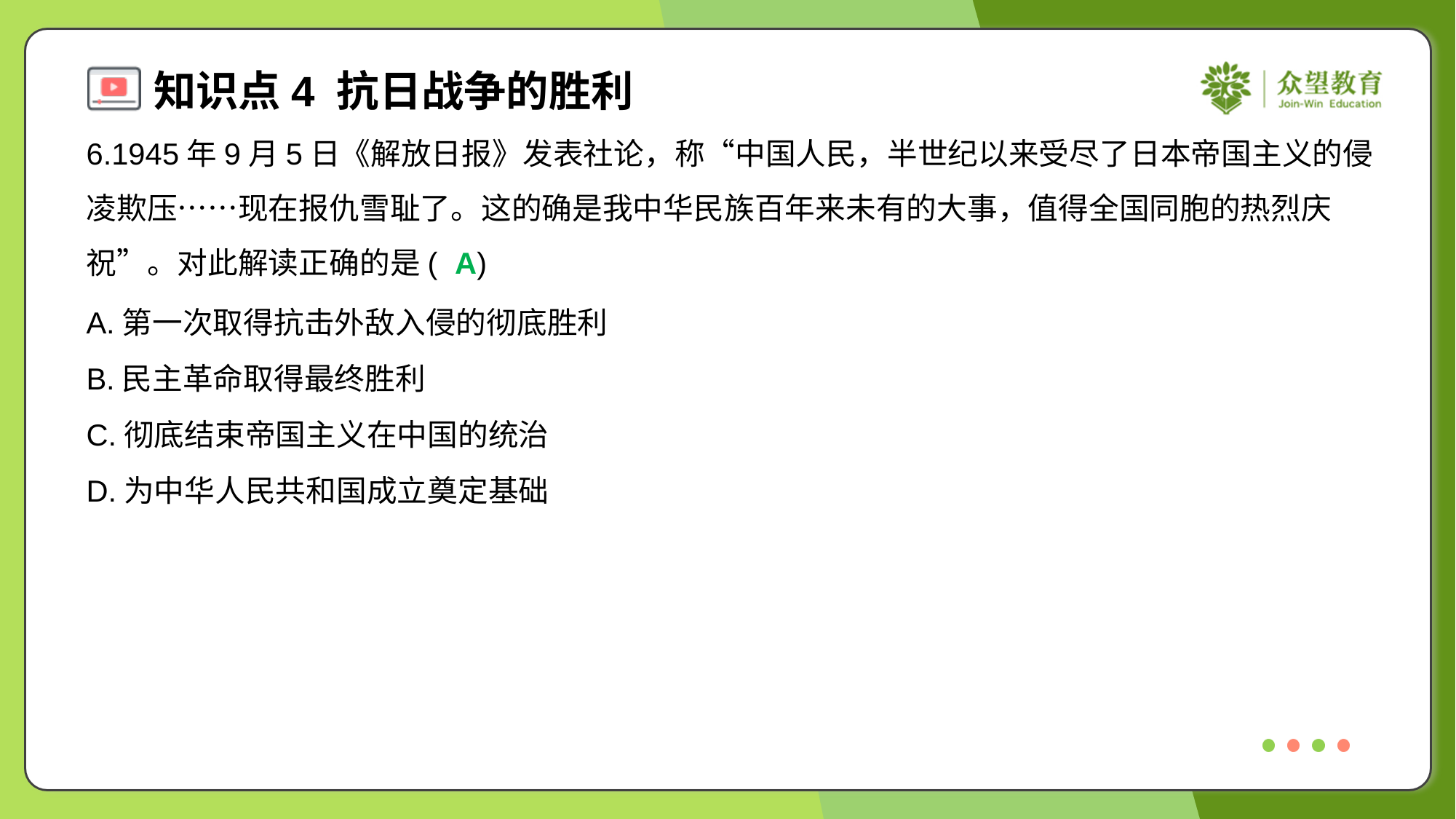

6.1945年9月5日《解放日报》发表社论，称“中国人民，半世纪以来受尽了日本帝国主义的侵
凌欺压……现在报仇雪耻了。这的确是我中华民族百年来未有的大事，值得全国同胞的热烈庆
祝”。对此解读正确的是(     )
A
A.第一次取得抗击外敌入侵的彻底胜利
B.民主革命取得最终胜利
C.彻底结束帝国主义在中国的统治
D.为中华人民共和国成立奠定基础